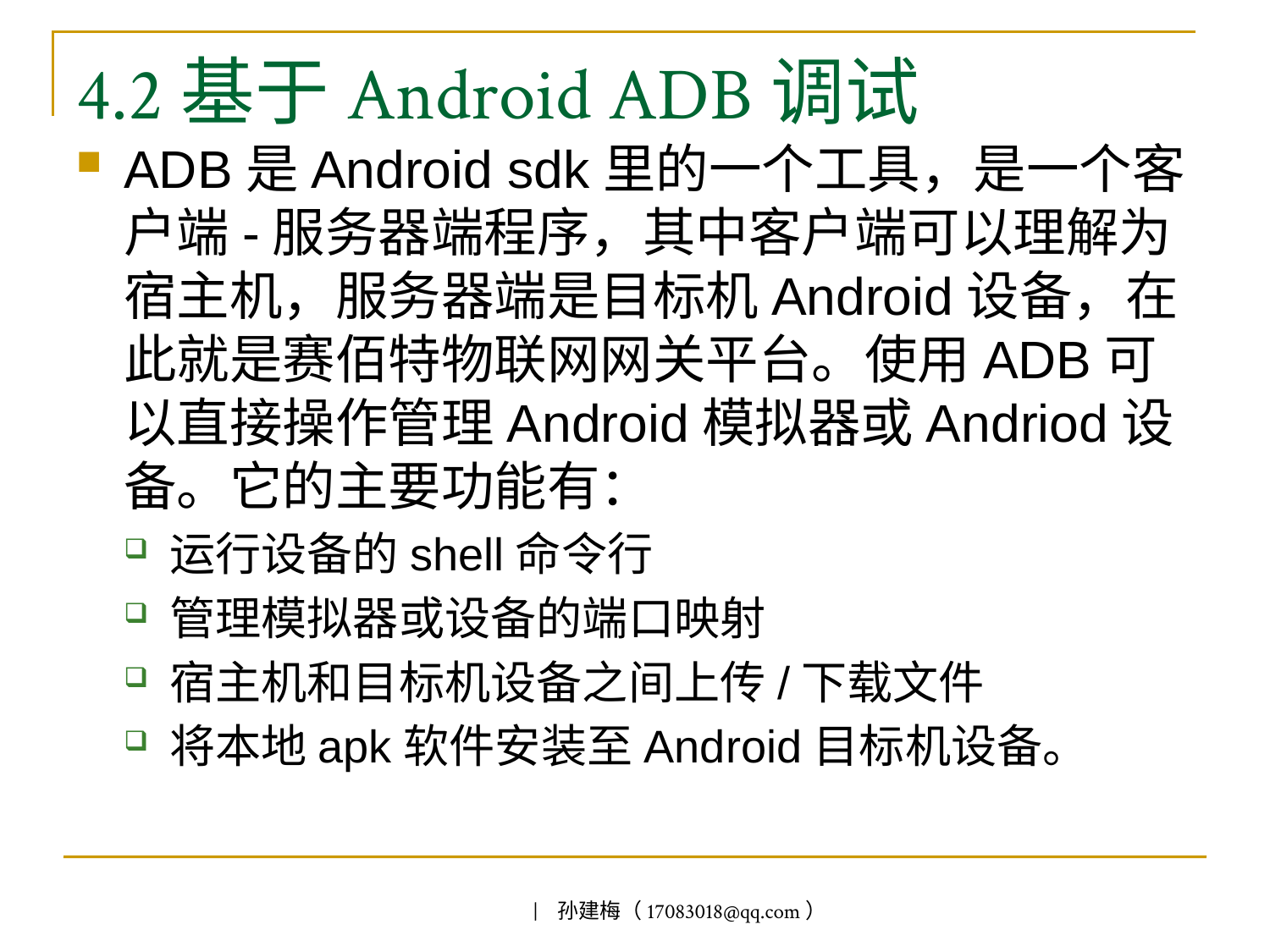

# 4.2基于Android ADB调试
ADB是Android sdk里的一个工具，是一个客户端-服务器端程序，其中客户端可以理解为宿主机，服务器端是目标机Android设备，在此就是赛佰特物联网网关平台。使用ADB可以直接操作管理Android模拟器或Andriod设备。它的主要功能有：
运行设备的shell命令行
管理模拟器或设备的端口映射
宿主机和目标机设备之间上传/下载文件
将本地apk软件安装至Android目标机设备。
|   孙建梅（17083018@qq.com）

7